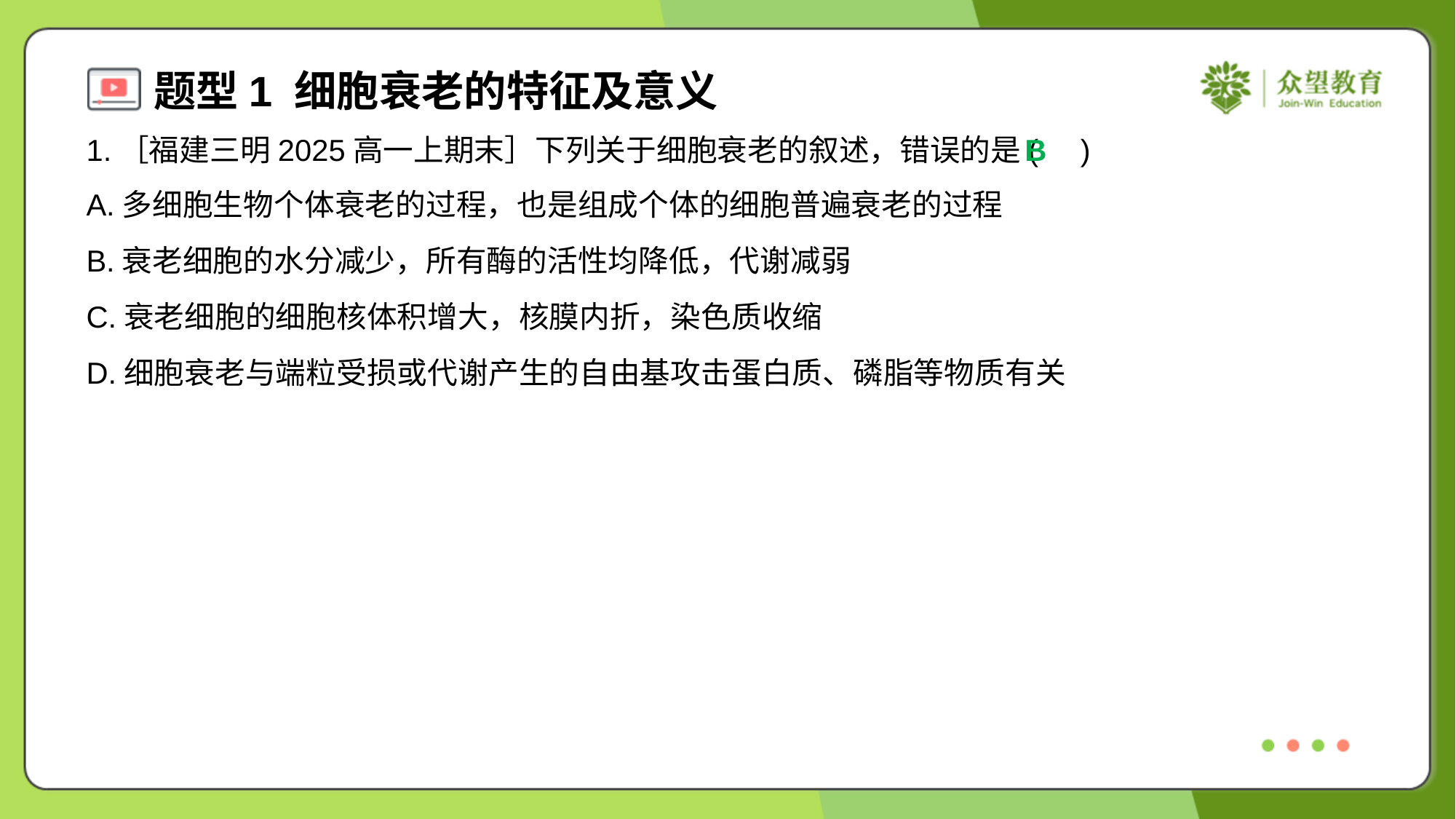

1.［福建三明2025高一上期末］下列关于细胞衰老的叙述，错误的是(     )
B
A.多细胞生物个体衰老的过程，也是组成个体的细胞普遍衰老的过程
B.衰老细胞的水分减少，所有酶的活性均降低，代谢减弱
C.衰老细胞的细胞核体积增大，核膜内折，染色质收缩
D.细胞衰老与端粒受损或代谢产生的自由基攻击蛋白质、磷脂等物质有关